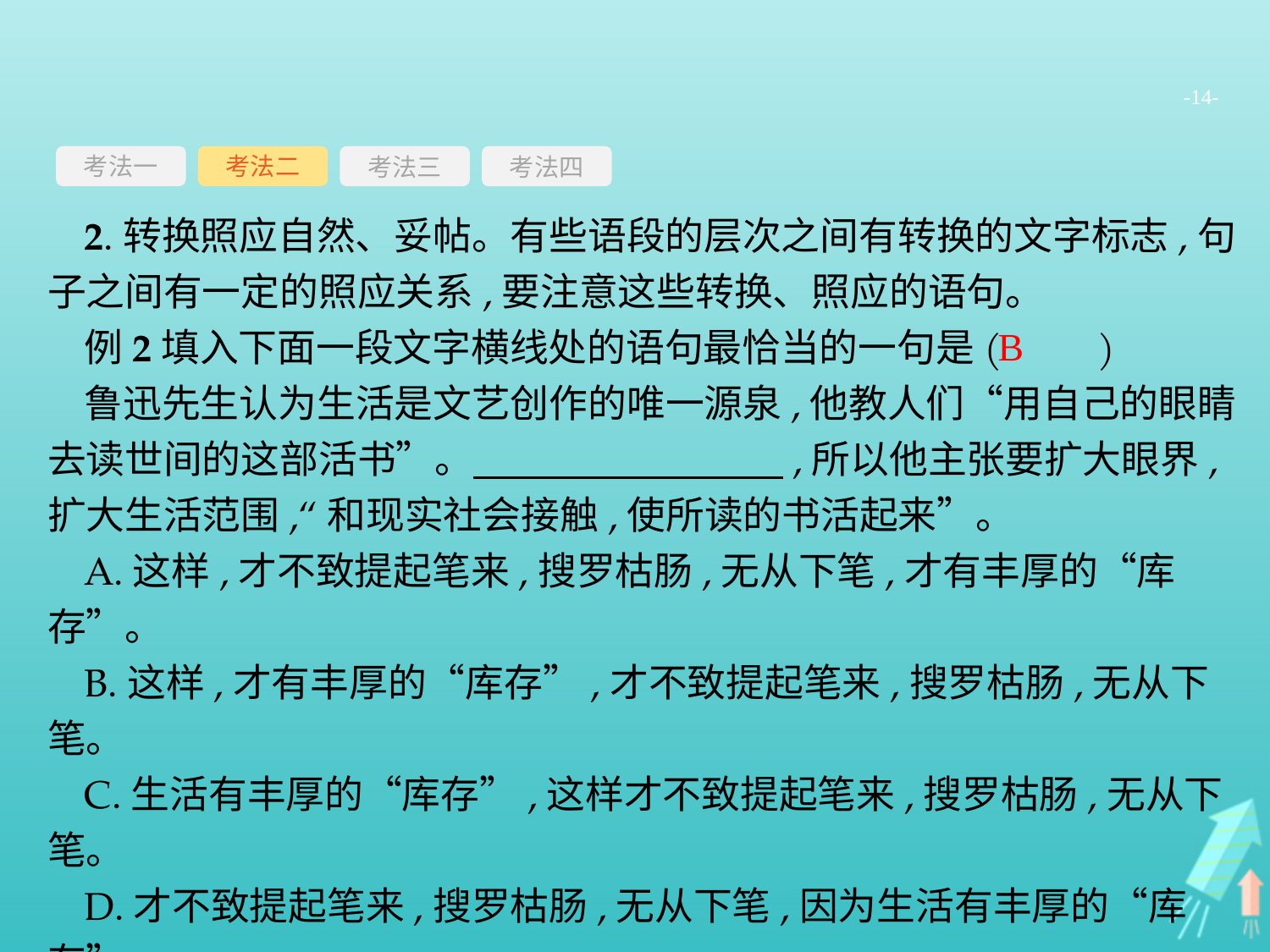

-14-
考法一
考法三
考法四
考法二
2.转换照应自然、妥帖。有些语段的层次之间有转换的文字标志,句子之间有一定的照应关系,要注意这些转换、照应的语句。
例2填入下面一段文字横线处的语句最恰当的一句是(　　)
鲁迅先生认为生活是文艺创作的唯一源泉,他教人们“用自己的眼睛去读世间的这部活书”。　　　　　　　　,所以他主张要扩大眼界,扩大生活范围,“和现实社会接触,使所读的书活起来”。
A.这样,才不致提起笔来,搜罗枯肠,无从下笔,才有丰厚的“库存”。
B.这样,才有丰厚的“库存”,才不致提起笔来,搜罗枯肠,无从下笔。
C.生活有丰厚的“库存”,这样才不致提起笔来,搜罗枯肠,无从下笔。
D.才不致提起笔来,搜罗枯肠,无从下笔,因为生活有丰厚的“库存”。
B